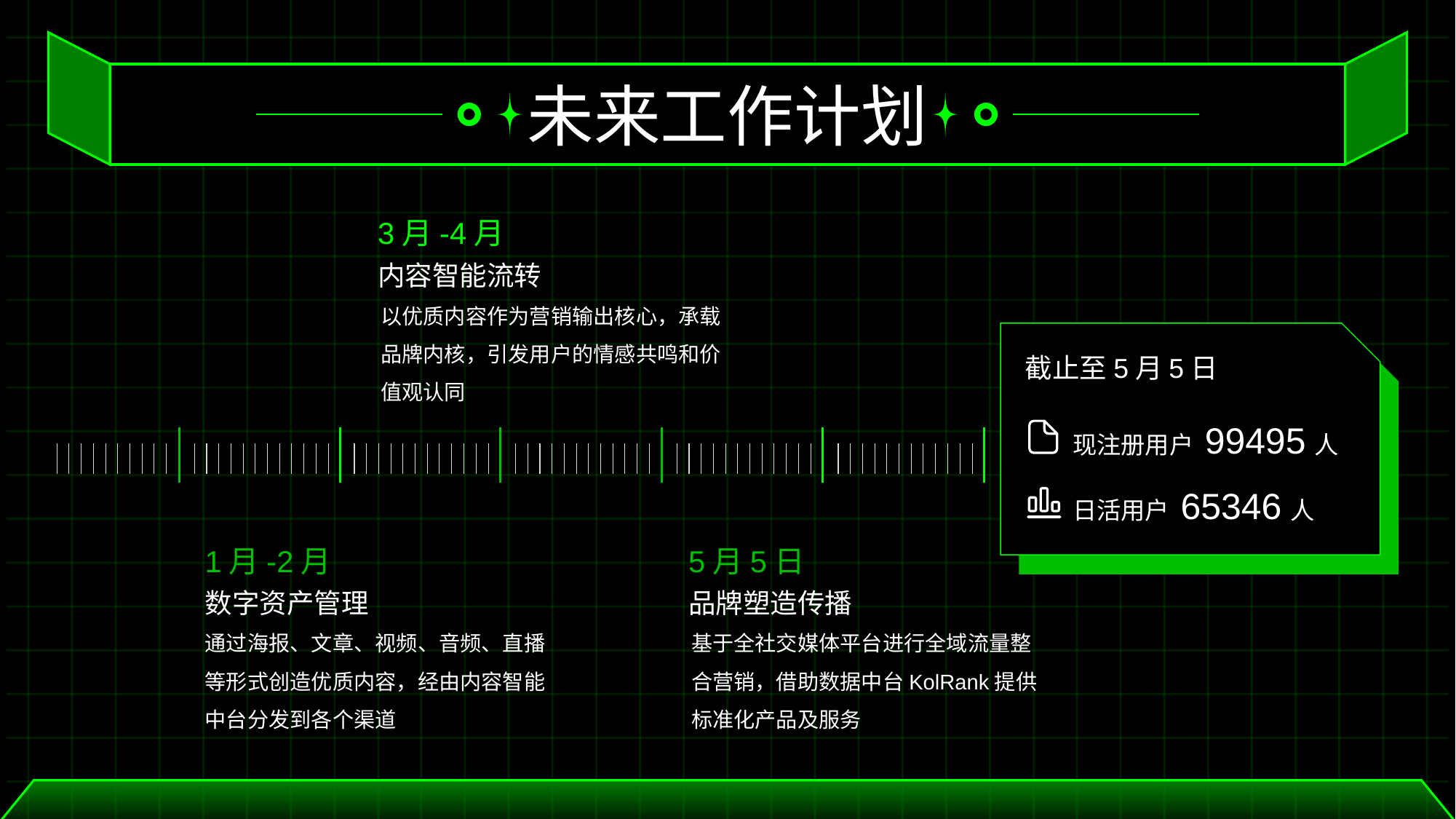

未来工作计划

3月-4月
内容智能流转
以优质内容作为营销输出核心，承载品牌内核，引发用户的情感共鸣和价值观认同

截止至5月5日
现注册用户 99495人
日活用户 65346人

1月-2月
5月5日
数字资产管理
品牌塑造传播
通过海报、文章、视频、音频、直播等形式创造优质内容，经由内容智能中台分发到各个渠道
基于全社交媒体平台进行全域流量整合营销，借助数据中台KolRank提供标准化产品及服务